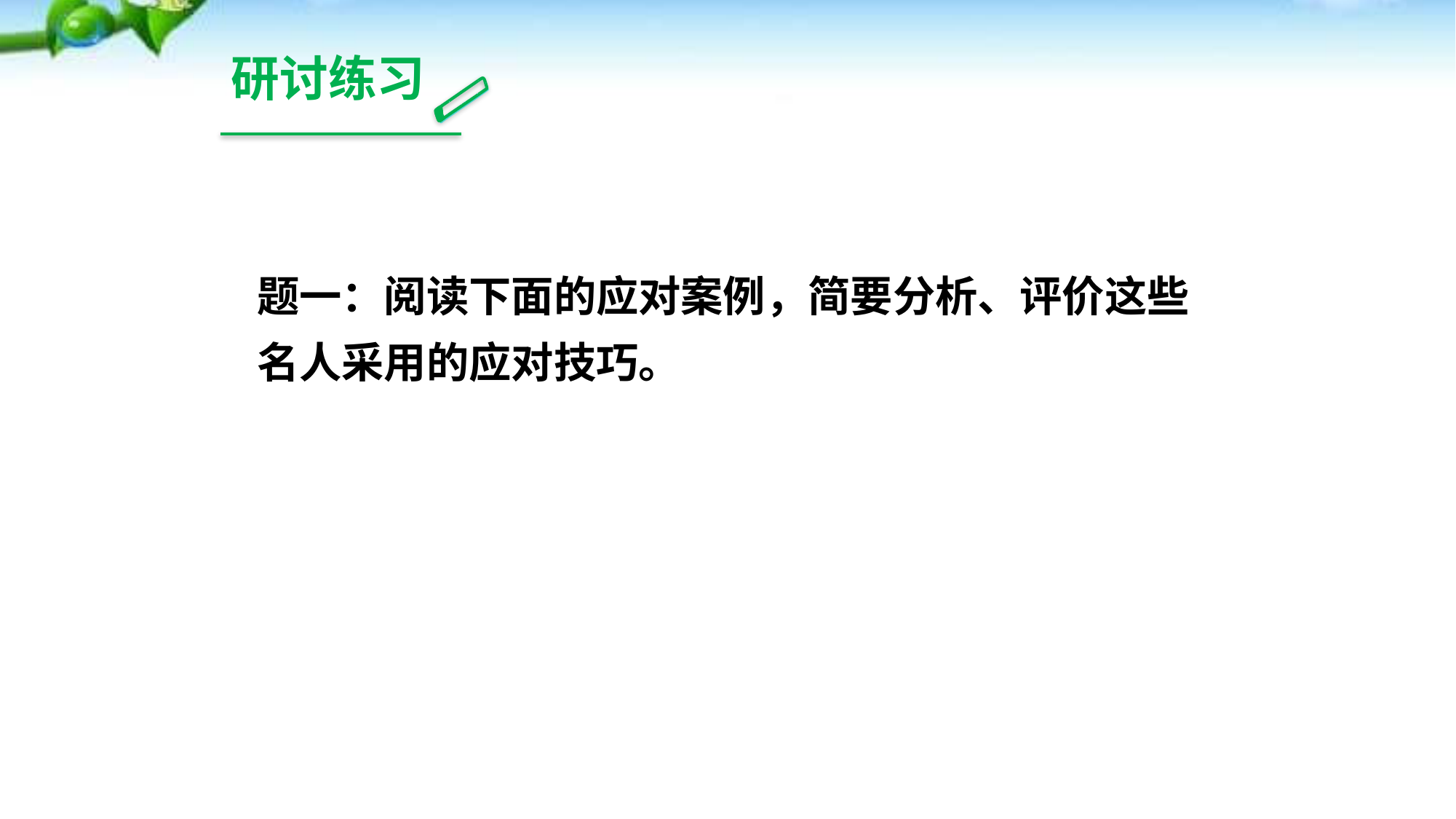

研讨练习

题一：阅读下面的应对案例，简要分析、评价这些名人采用的应对技巧。